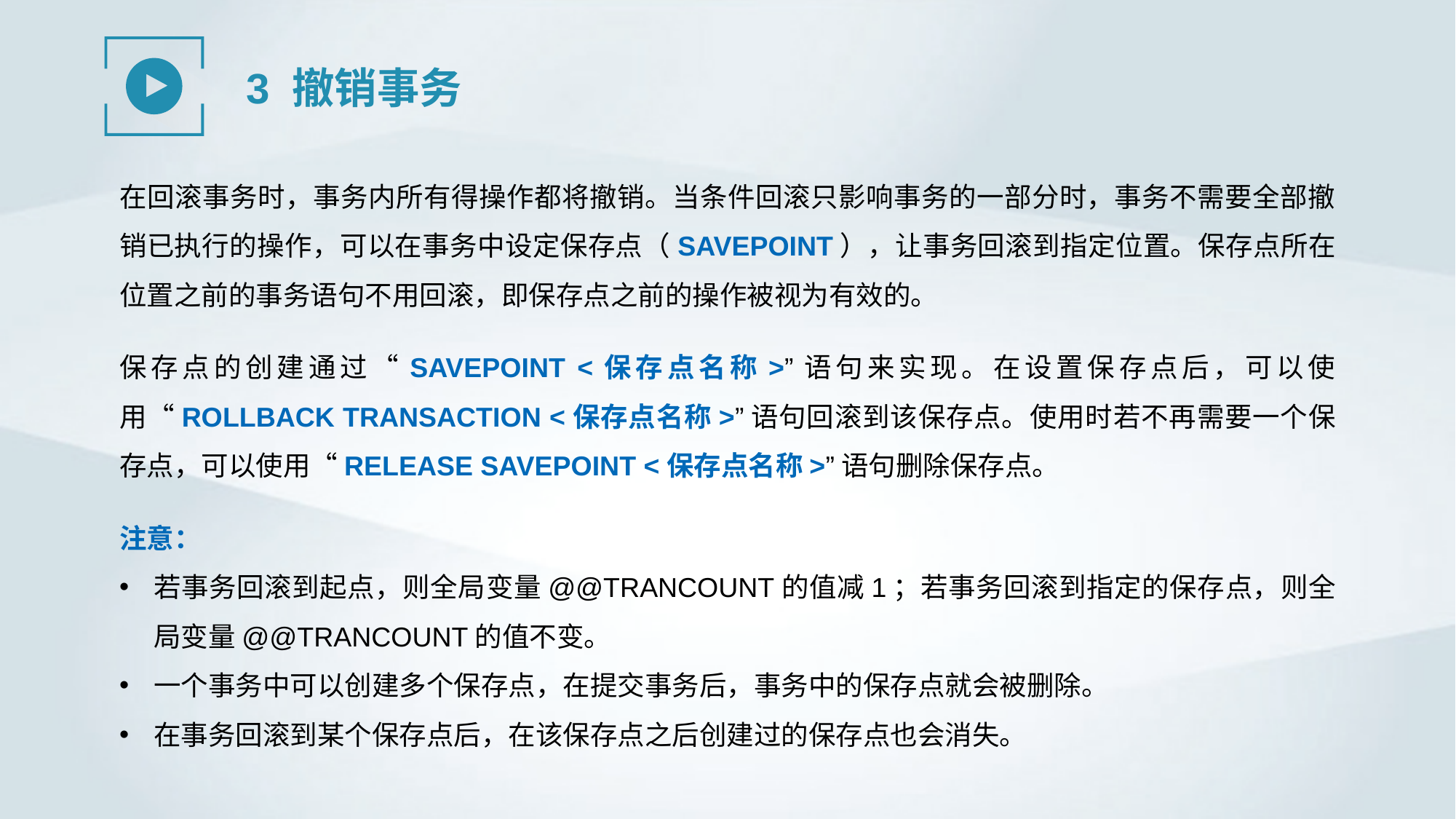

3 撤销事务
在回滚事务时，事务内所有得操作都将撤销。当条件回滚只影响事务的一部分时，事务不需要全部撤销已执行的操作，可以在事务中设定保存点（SAVEPOINT），让事务回滚到指定位置。保存点所在位置之前的事务语句不用回滚，即保存点之前的操作被视为有效的。
保存点的创建通过“SAVEPOINT <保存点名称>”语句来实现。在设置保存点后，可以使用“ROLLBACK TRANSACTION <保存点名称>”语句回滚到该保存点。使用时若不再需要一个保存点，可以使用“RELEASE SAVEPOINT <保存点名称>”语句删除保存点。
注意：
若事务回滚到起点，则全局变量@@TRANCOUNT的值减1；若事务回滚到指定的保存点，则全局变量@@TRANCOUNT的值不变。
一个事务中可以创建多个保存点，在提交事务后，事务中的保存点就会被删除。
在事务回滚到某个保存点后，在该保存点之后创建过的保存点也会消失。